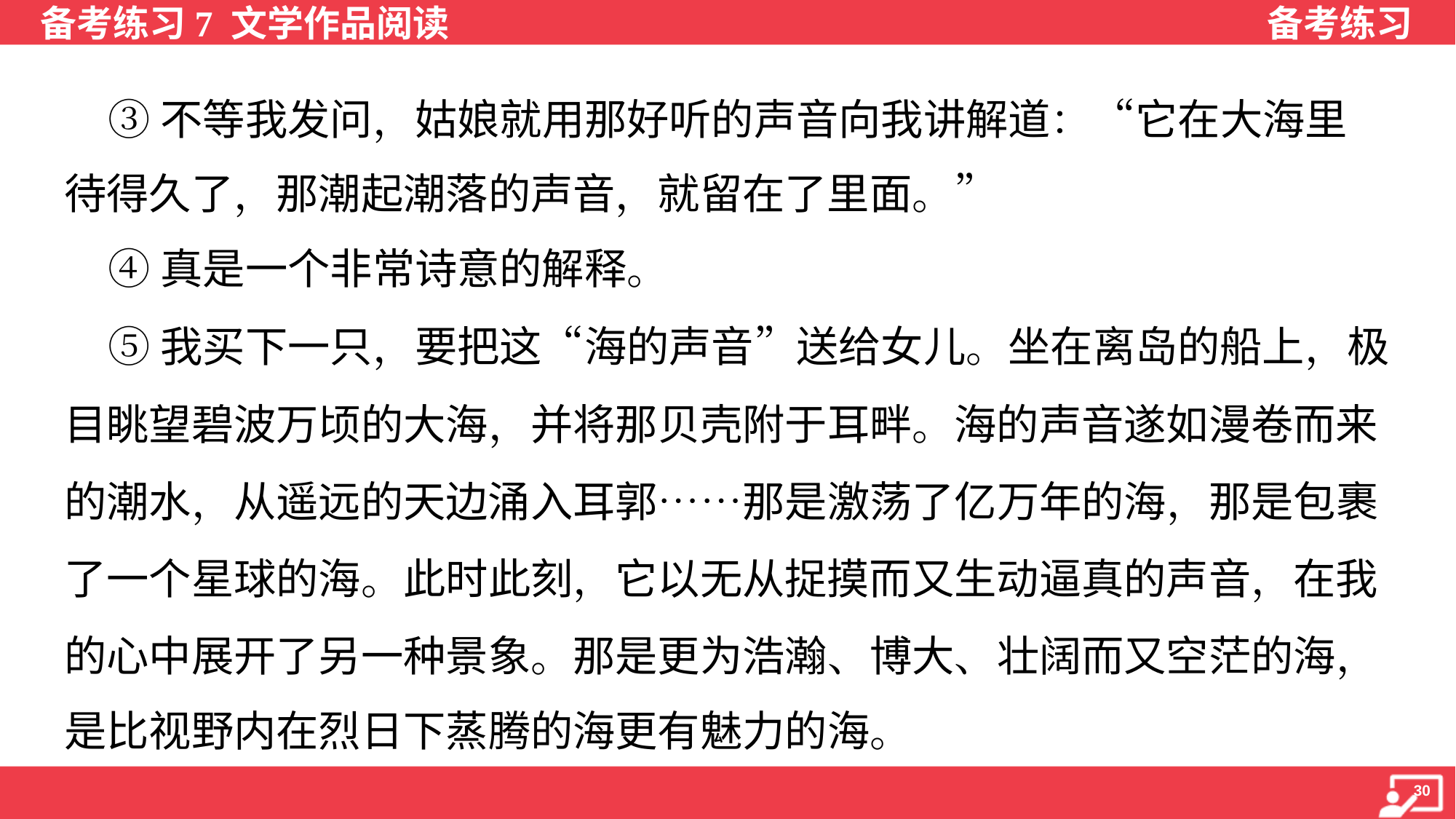

③不等我发问，姑娘就用那好听的声音向我讲解道：“它在大海里
待得久了，那潮起潮落的声音，就留在了里面。”
    ④真是一个非常诗意的解释。
    ⑤我买下一只，要把这“海的声音”送给女儿。坐在离岛的船上，极
目眺望碧波万顷的大海，并将那贝壳附于耳畔。海的声音遂如漫卷而来
的潮水，从遥远的天边涌入耳郭……那是激荡了亿万年的海，那是包裹
了一个星球的海。此时此刻，它以无从捉摸而又生动逼真的声音，在我
的心中展开了另一种景象。那是更为浩瀚、博大、壮阔而又空茫的海，
是比视野内在烈日下蒸腾的海更有魅力的海。